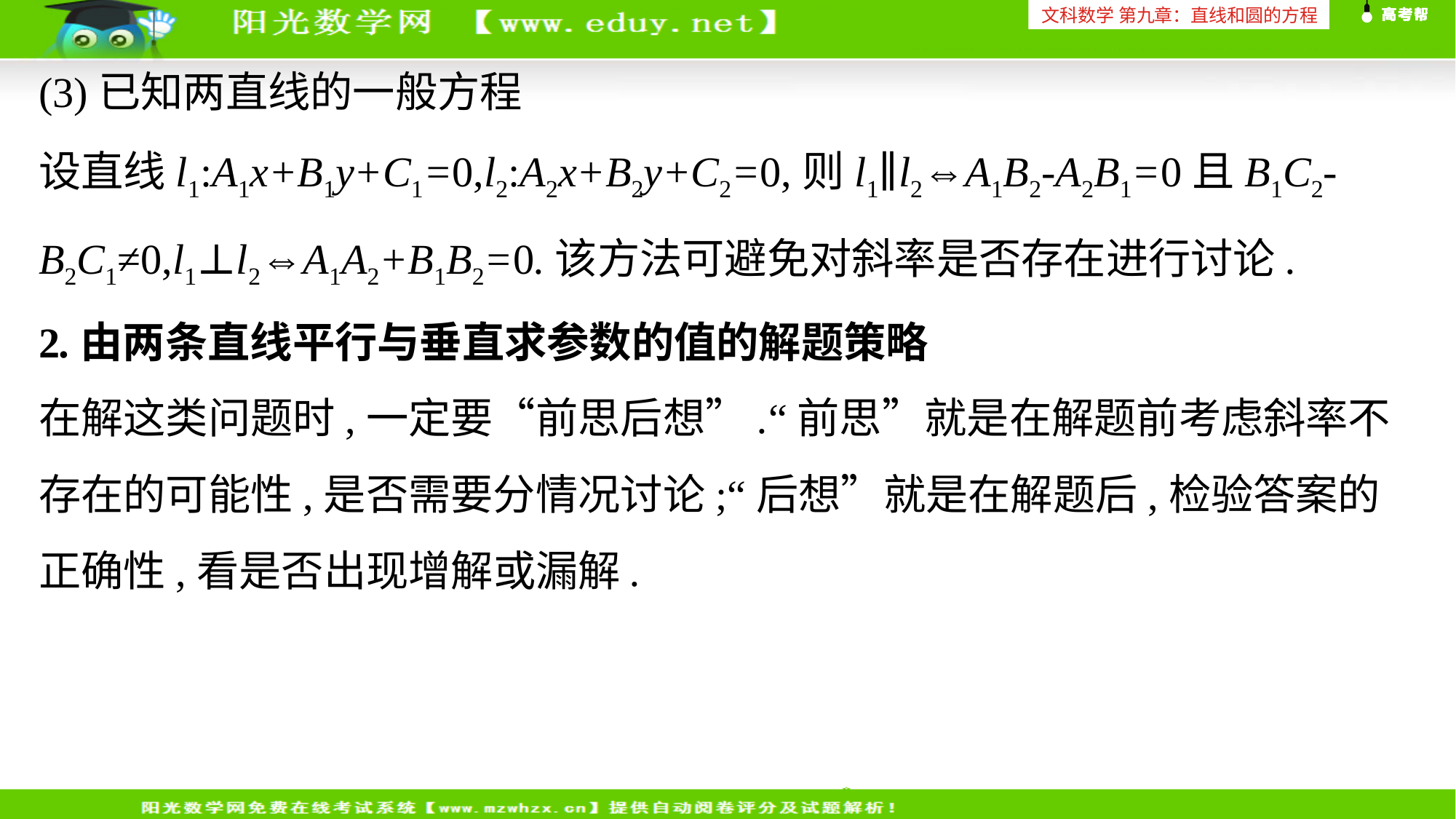

文科数学 第九章：直线和圆的方程

(3)已知两直线的一般方程
设直线l1:A1x+B1y+C1=0,l2:A2x+B2y+C2=0,则l1∥l2⇔A1B2-A2B1=0且B1C2-B2C1≠0,l1⊥l2⇔A1A2+B1B2=0.该方法可避免对斜率是否存在进行讨论.
2.由两条直线平行与垂直求参数的值的解题策略
在解这类问题时,一定要“前思后想”.“前思”就是在解题前考虑斜率不存在的可能性,是否需要分情况讨论;“后想”就是在解题后,检验答案的正确性,看是否出现增解或漏解.